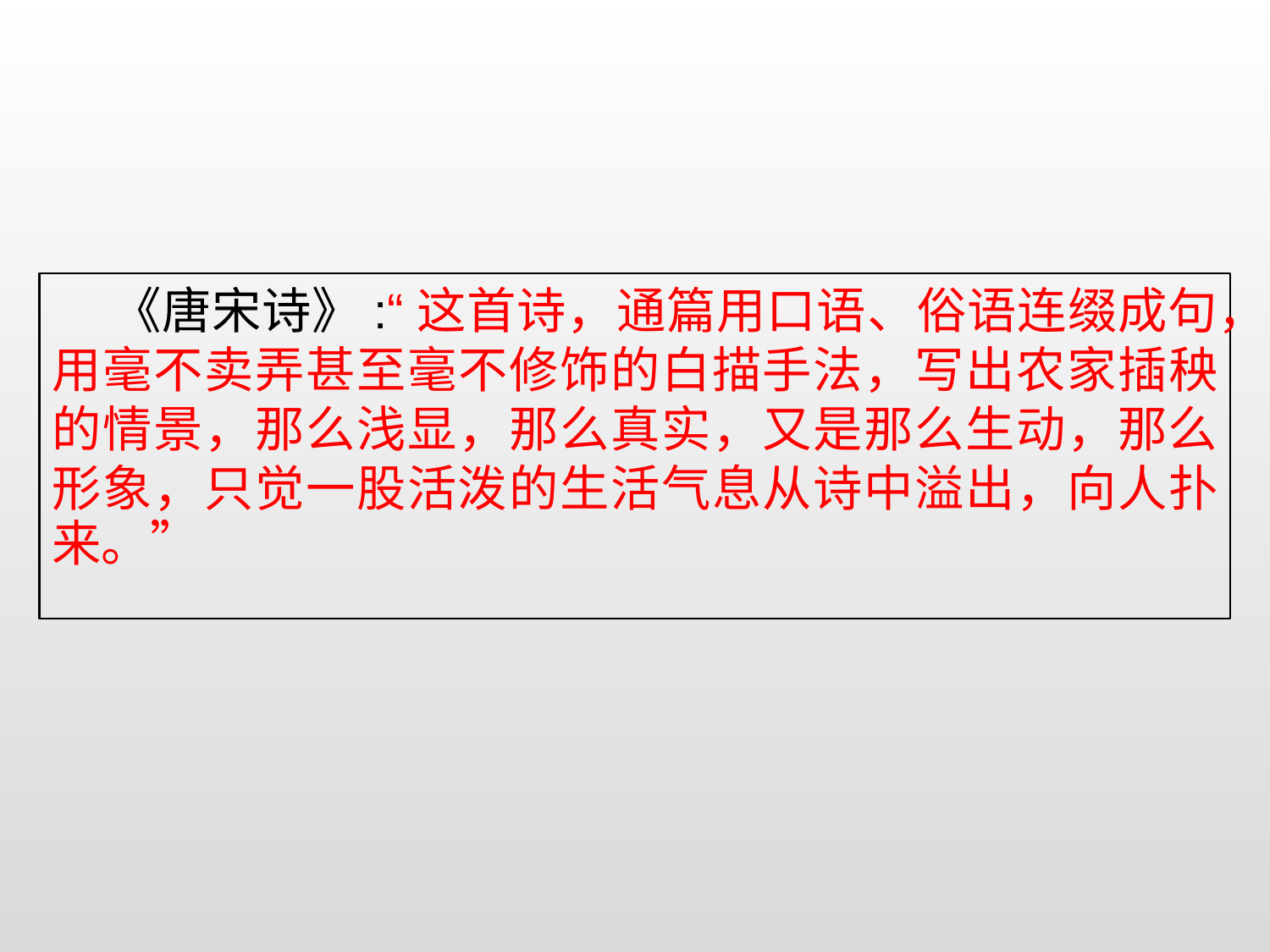

《唐宋诗》:“这首诗，通篇用口语、俗语连缀成句，用毫不卖弄甚至毫不修饰的白描手法，写出农家插秧的情景，那么浅显，那么真实，又是那么生动，那么形象，只觉一股活泼的生活气息从诗中溢出，向人扑来。”